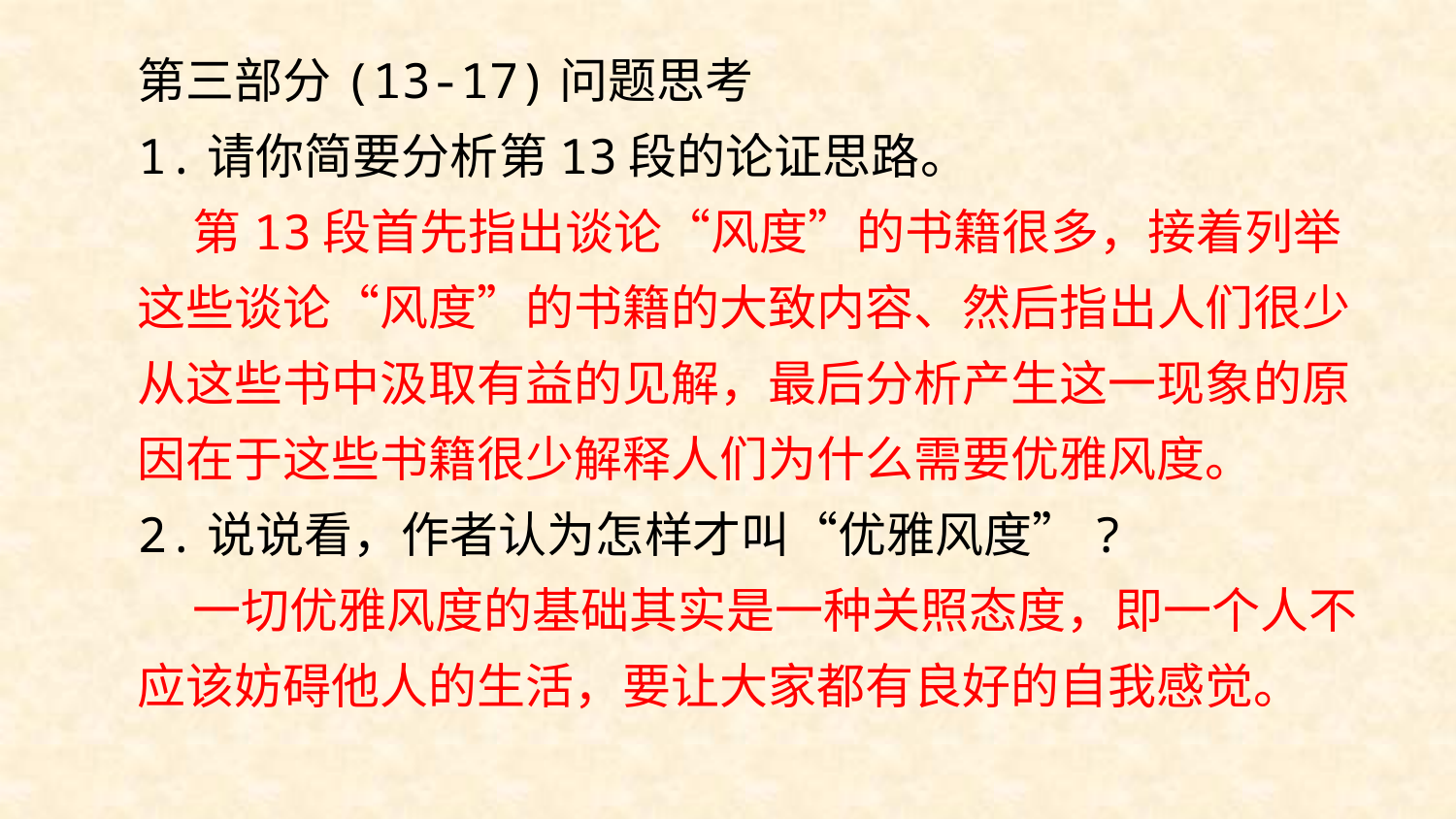

第三部分(13-17)问题思考
1.请你简要分析第13段的论证思路。
    第13段首先指出谈论“风度”的书籍很多，接着列举这些谈论“风度”的书籍的大致内容、然后指出人们很少从这些书中汲取有益的见解，最后分析产生这一现象的原因在于这些书籍很少解释人们为什么需要优雅风度。
2.说说看，作者认为怎样才叫“优雅风度”?
    一切优雅风度的基础其实是一种关照态度，即一个人不应该妨碍他人的生活，要让大家都有良好的自我感觉。